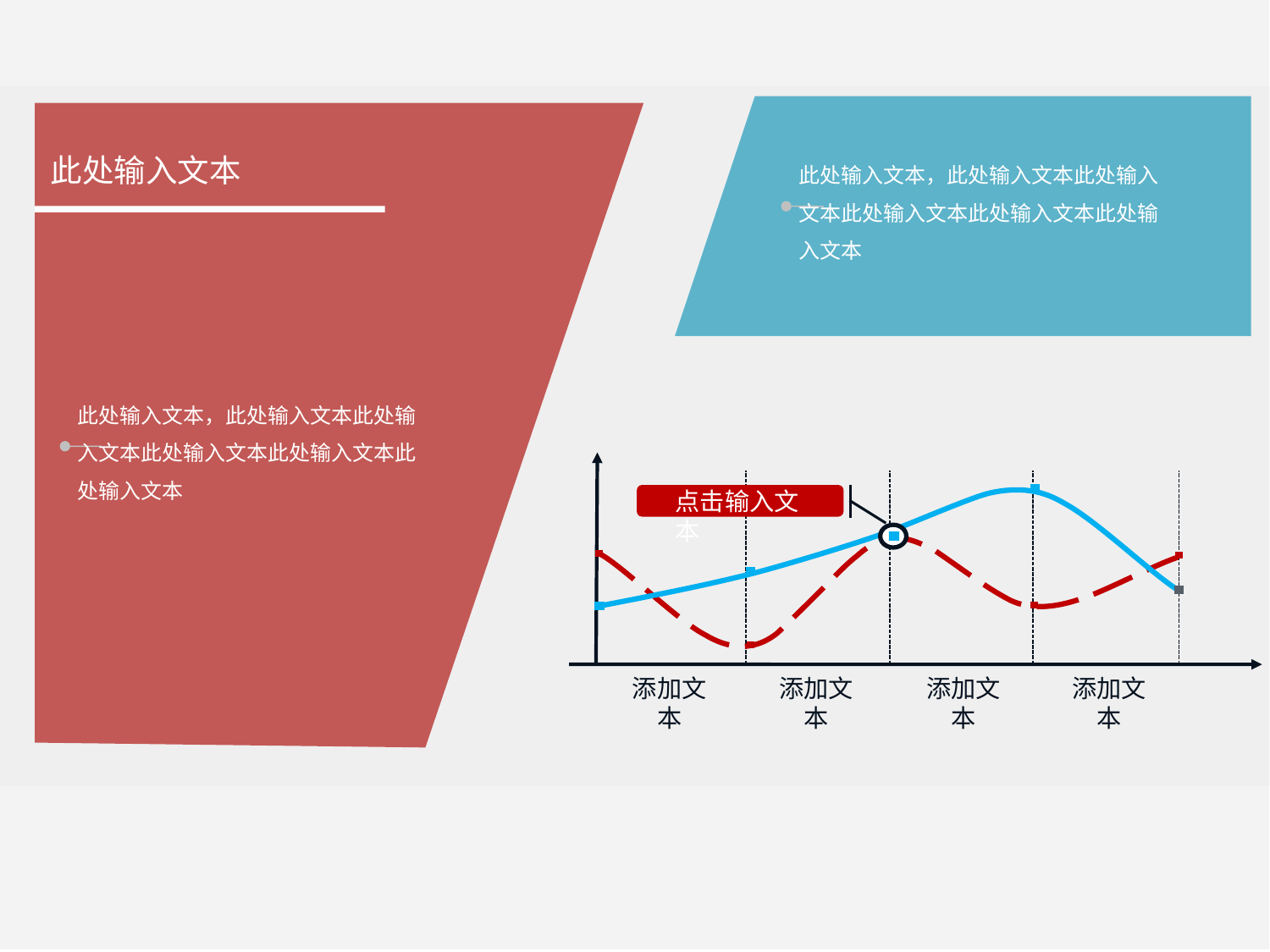

此处输入文本，此处输入文本此处输入文本此处输入文本此处输入文本此处输入文本

此处输入文本

此处输入文本，此处输入文本此处输入文本此处输入文本此处输入文本此处输入文本

点击输入文本

添加文本
添加文本
添加文本
添加文本